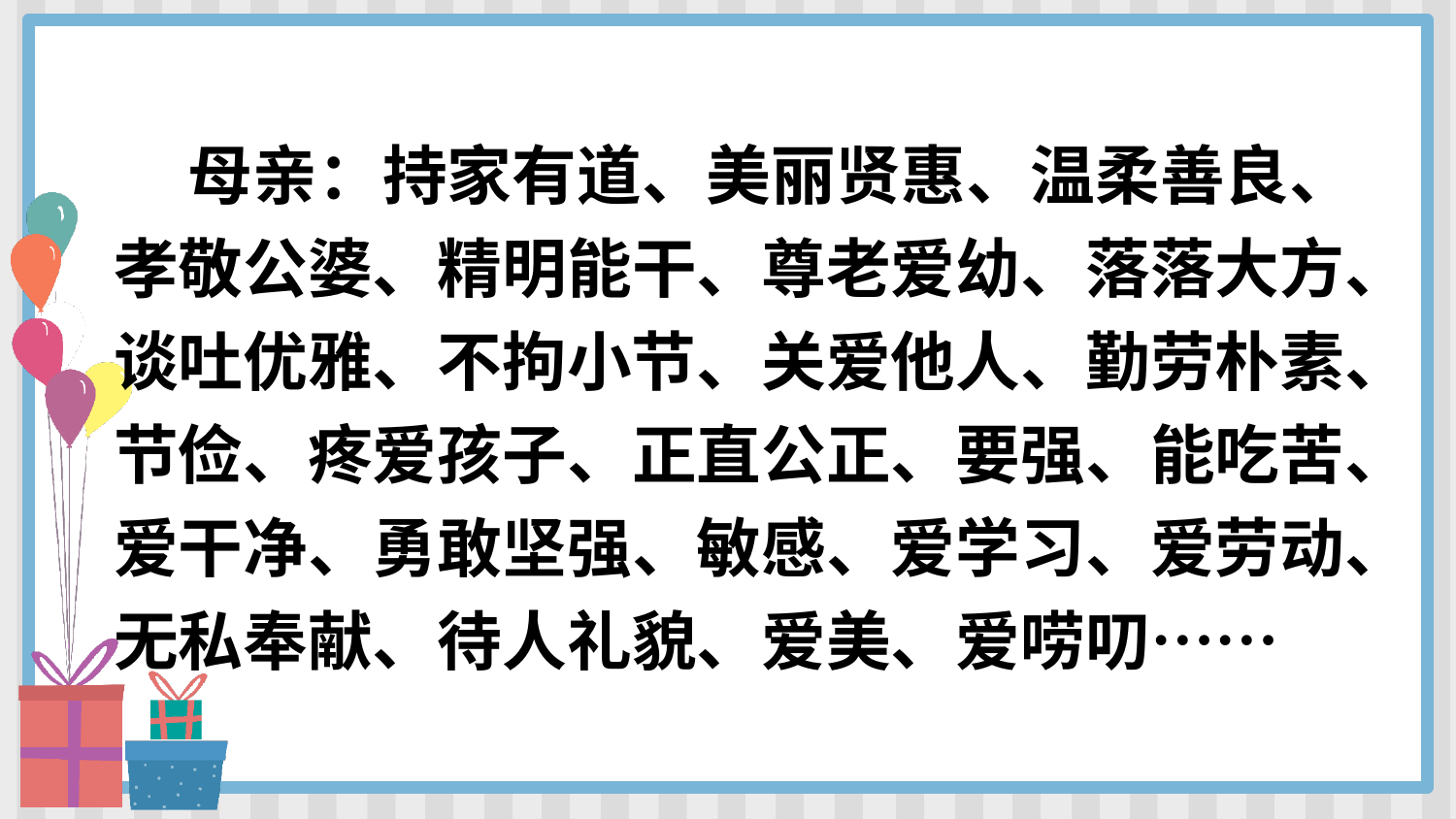

母亲：持家有道、美丽贤惠、温柔善良、孝敬公婆、精明能干、尊老爱幼、落落大方、谈吐优雅、不拘小节、关爱他人、勤劳朴素、节俭、疼爱孩子、正直公正、要强、能吃苦、爱干净、勇敢坚强、敏感、爱学习、爱劳动、无私奉献、待人礼貌、爱美、爱唠叨……